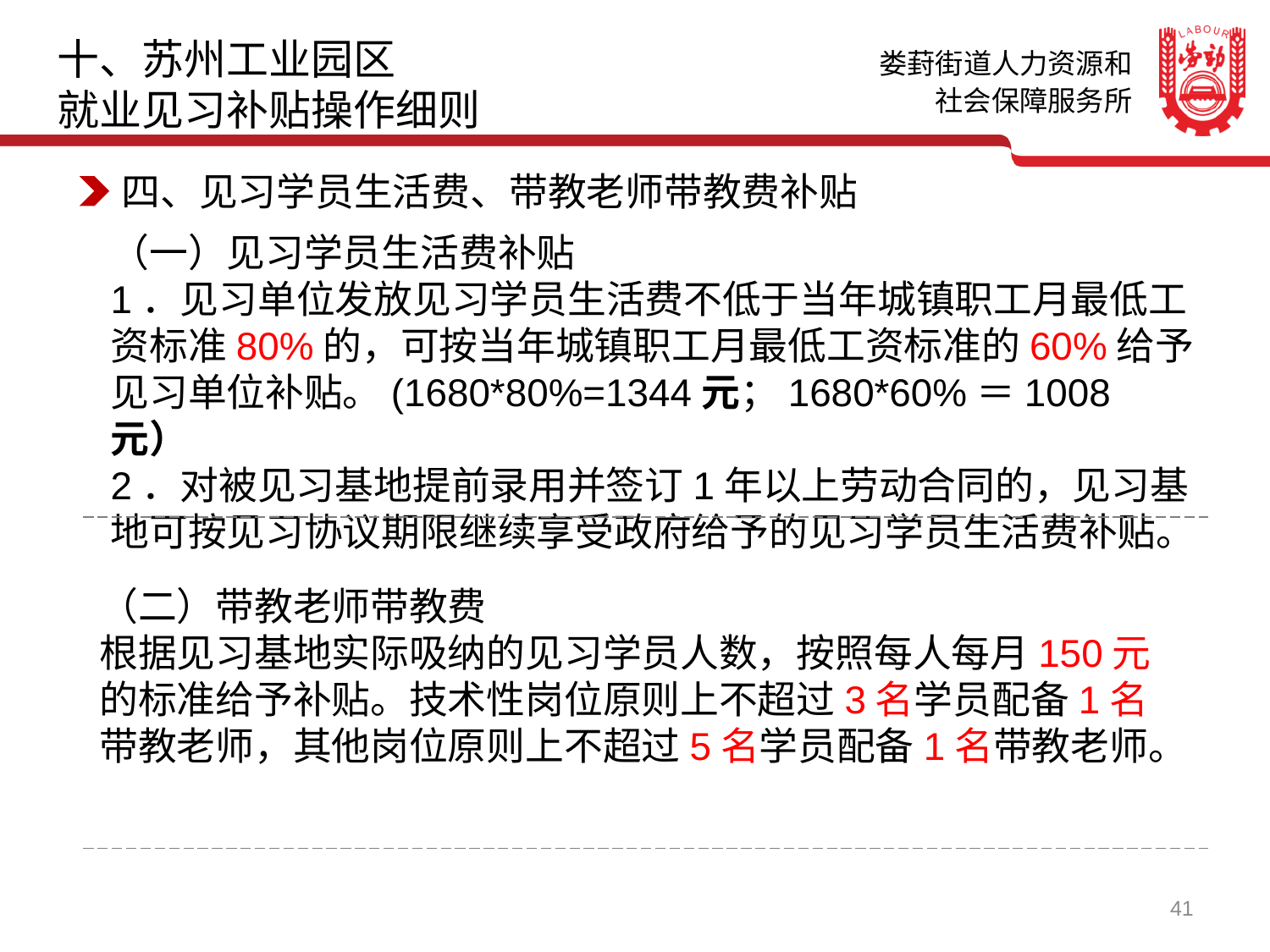

十、苏州工业园区
就业见习补贴操作细则
四、见习学员生活费、带教老师带教费补贴

（一）见习学员生活费补贴
1．见习单位发放见习学员生活费不低于当年城镇职工月最低工资标准80%的，可按当年城镇职工月最低工资标准的60%给予见习单位补贴。(1680*80%=1344元；1680*60%＝1008元）
2．对被见习基地提前录用并签订1年以上劳动合同的，见习基地可按见习协议期限继续享受政府给予的见习学员生活费补贴。
（二）带教老师带教费
根据见习基地实际吸纳的见习学员人数，按照每人每月150元的标准给予补贴。技术性岗位原则上不超过3名学员配备1名带教老师，其他岗位原则上不超过5名学员配备1名带教老师。
41